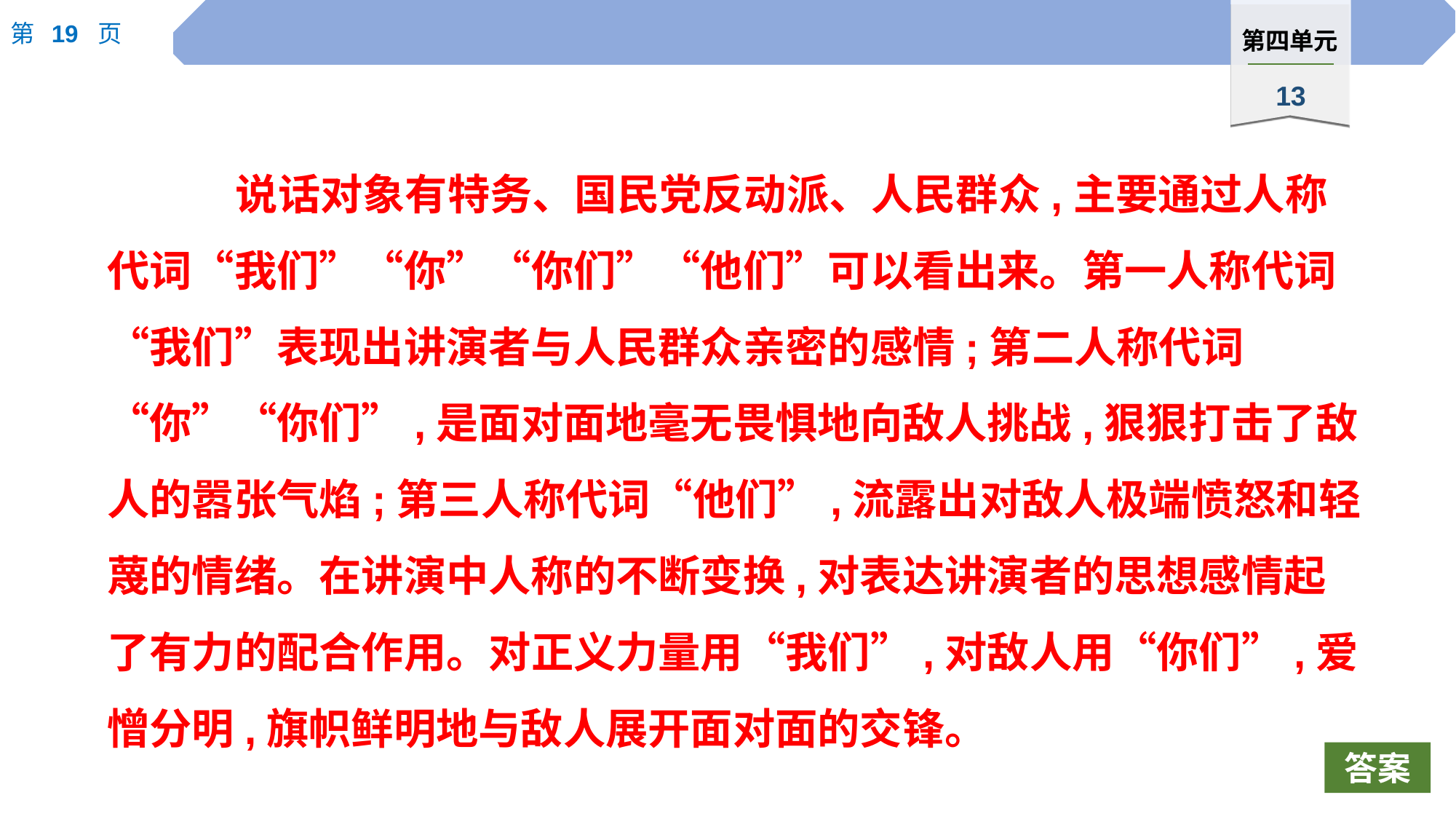

说话对象有特务、国民党反动派、人民群众,主要通过人称代词“我们”“你”“你们”“他们”可以看出来。第一人称代词“我们”表现出讲演者与人民群众亲密的感情;第二人称代词“你”“你们”,是面对面地毫无畏惧地向敌人挑战,狠狠打击了敌人的嚣张气焰;第三人称代词“他们”,流露出对敌人极端愤怒和轻蔑的情绪。在讲演中人称的不断变换,对表达讲演者的思想感情起了有力的配合作用。对正义力量用“我们”,对敌人用“你们”,爱憎分明,旗帜鲜明地与敌人展开面对面的交锋。
答案